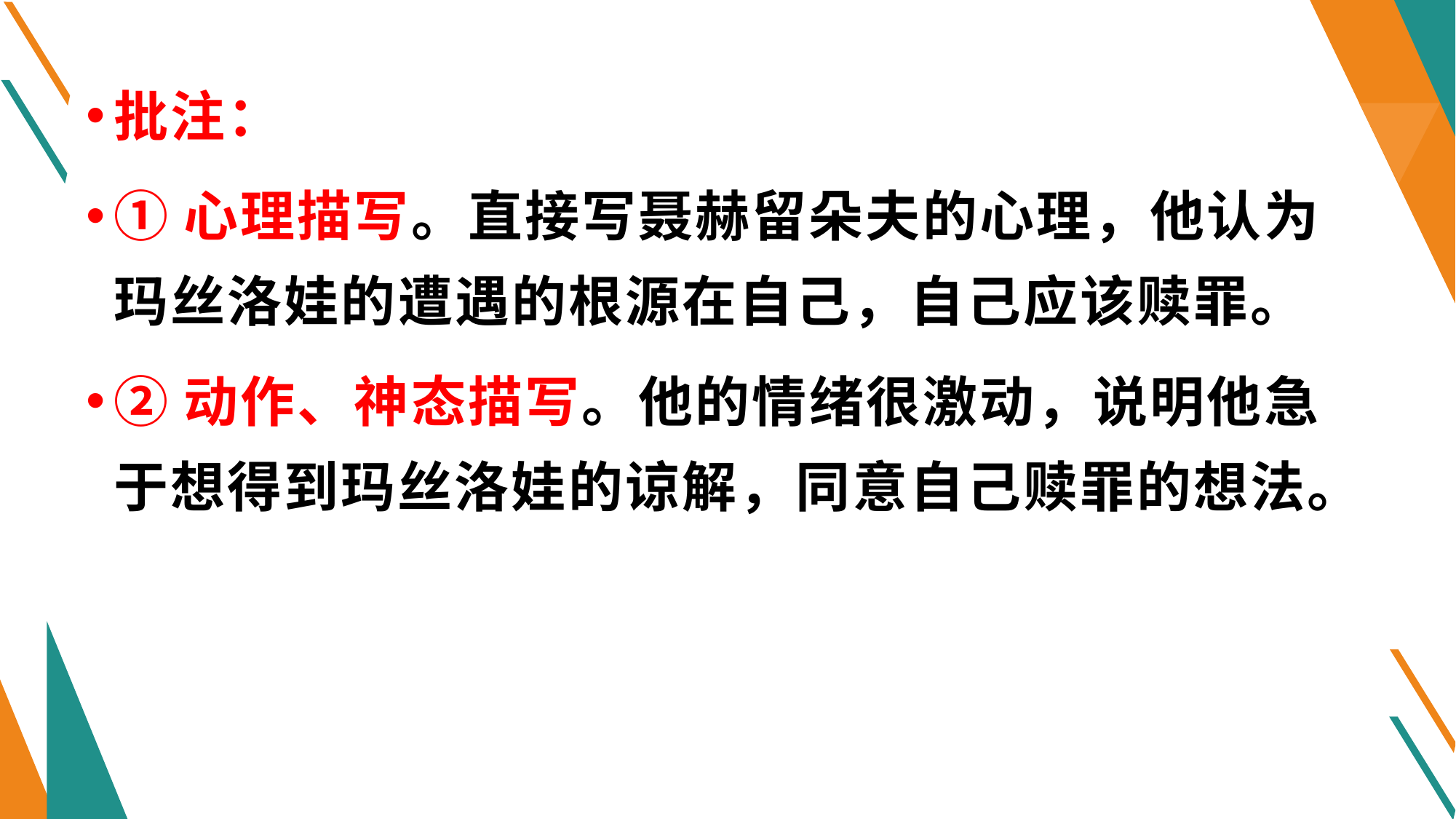

批注：
①心理描写。直接写聂赫留朵夫的心理，他认为玛丝洛娃的遭遇的根源在自己，自己应该赎罪。
②动作、神态描写。他的情绪很激动，说明他急于想得到玛丝洛娃的谅解，同意自己赎罪的想法。